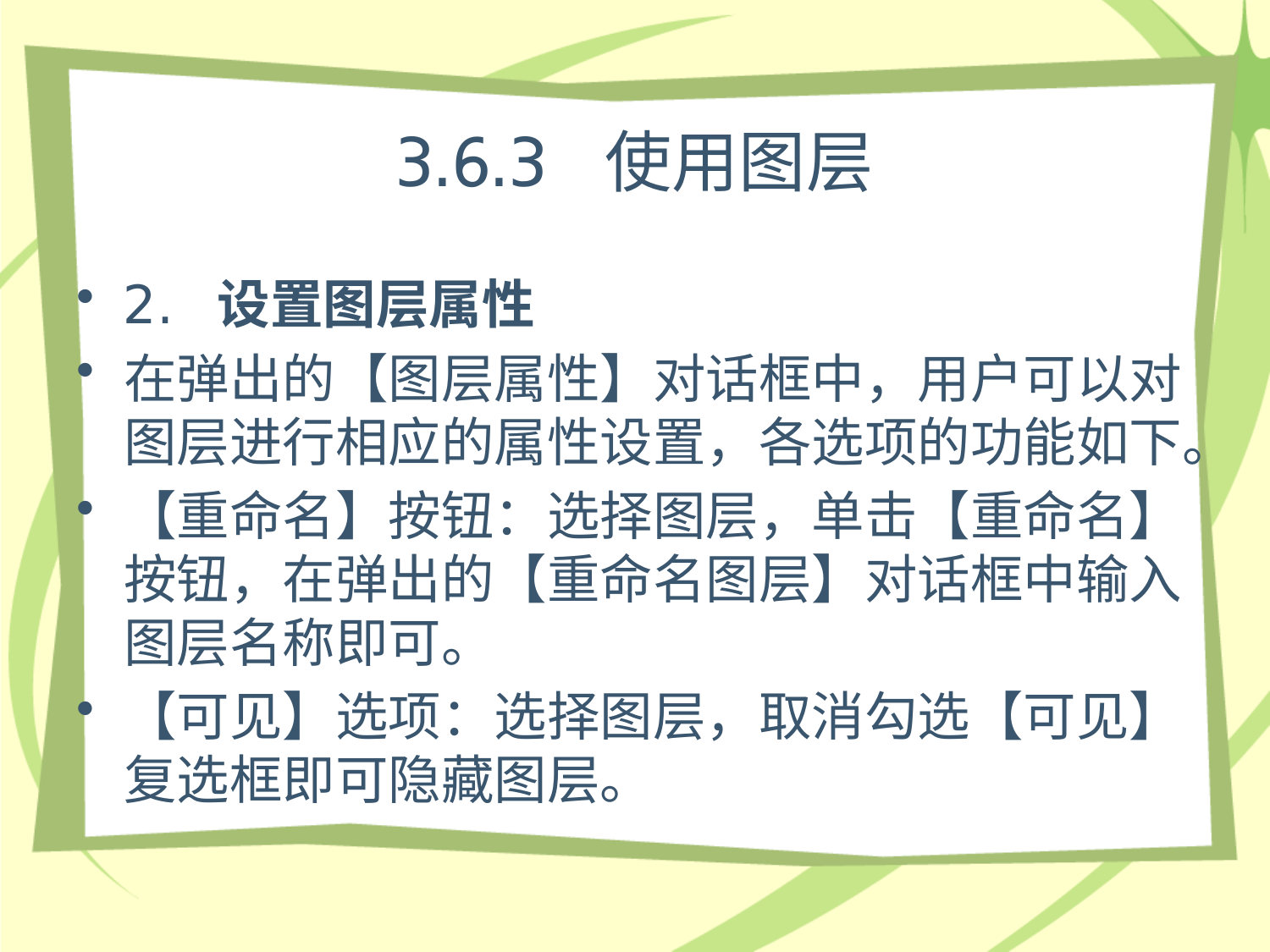

# 3.6.3  使用图层
2.  设置图层属性
在弹出的【图层属性】对话框中，用户可以对图层进行相应的属性设置，各选项的功能如下。
【重命名】按钮：选择图层，单击【重命名】按钮，在弹出的【重命名图层】对话框中输入图层名称即可。
【可见】选项：选择图层，取消勾选【可见】复选框即可隐藏图层。